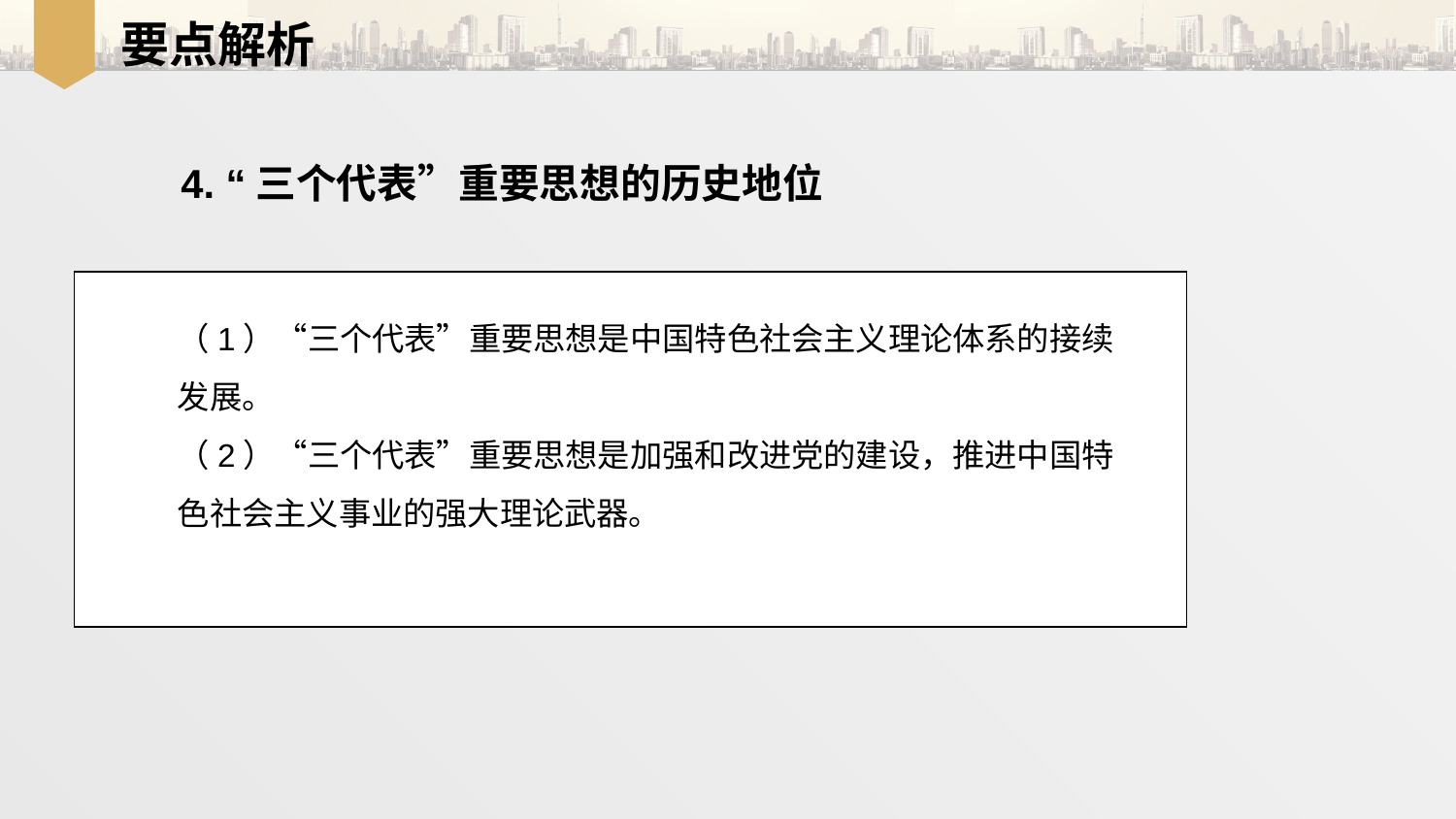

要点解析
4. “三个代表”重要思想的历史地位

（1）“三个代表”重要思想是中国特色社会主义理论体系的接续发展。
（2）“三个代表”重要思想是加强和改进党的建设，推进中国特色社会主义事业的强大理论武器。